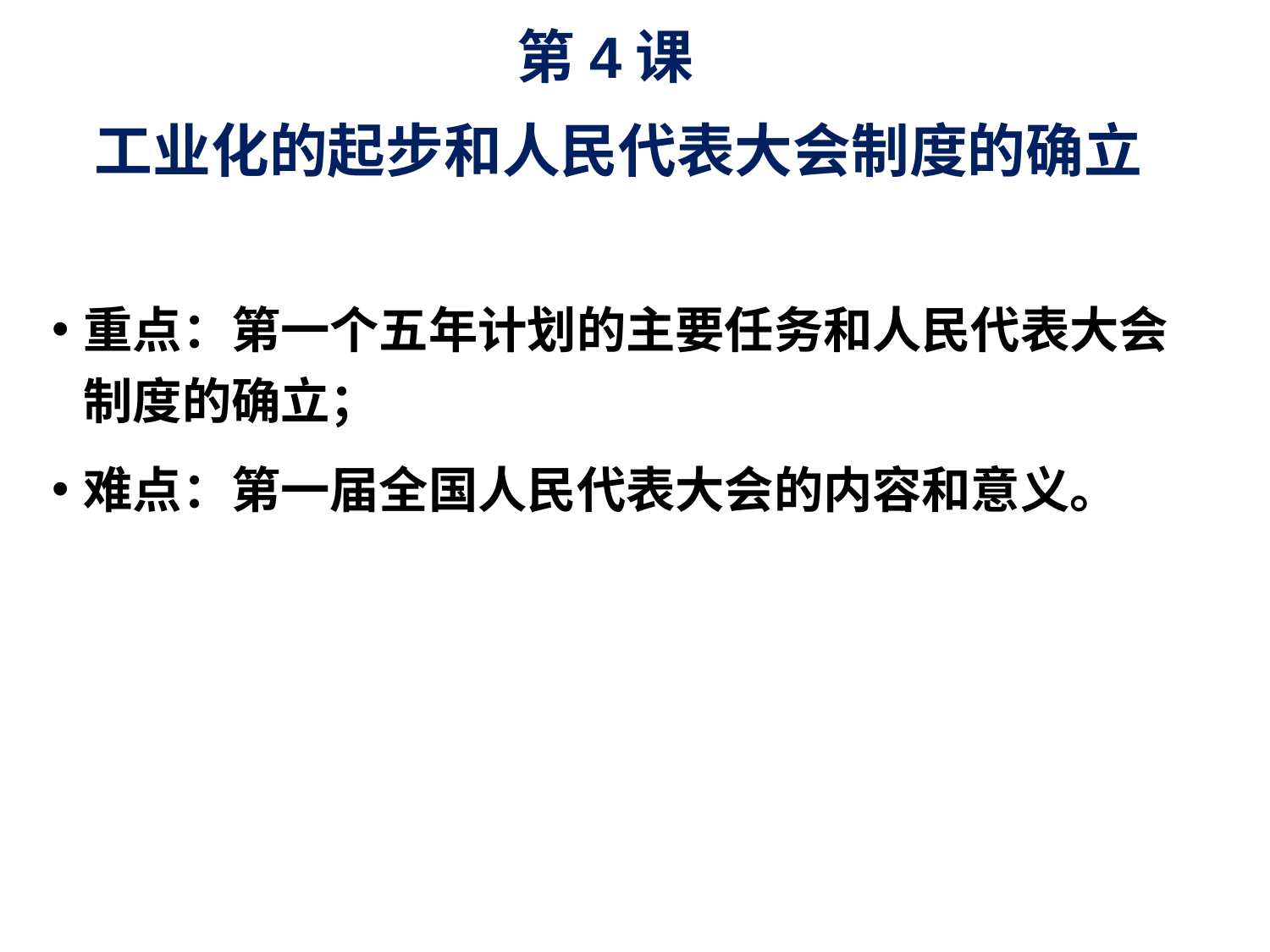

第4课
工业化的起步和人民代表大会制度的确立

重点：第一个五年计划的主要任务和人民代表大会制度的确立；
难点：第一届全国人民代表大会的内容和意义。